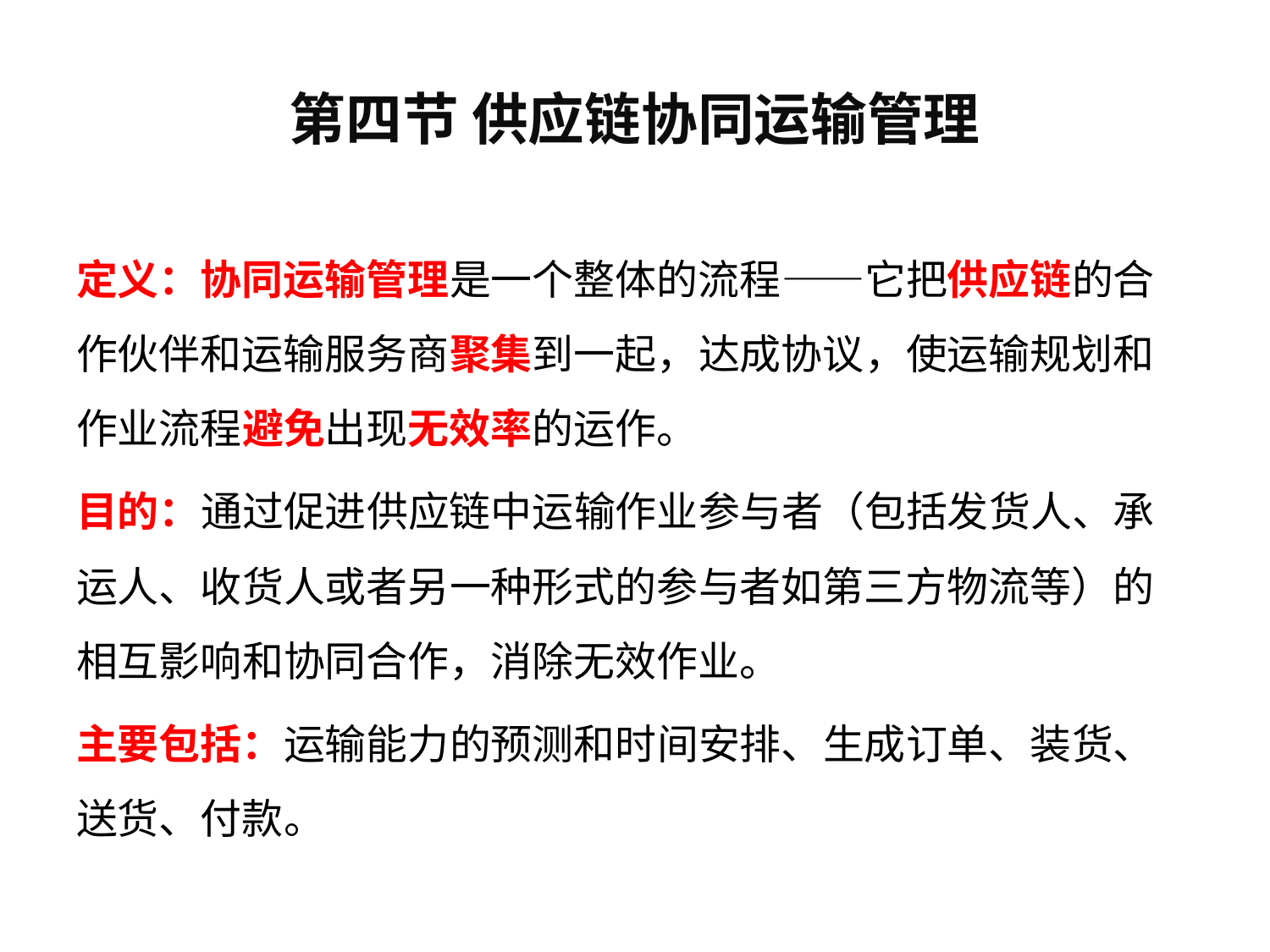

# 第四节 供应链协同运输管理
定义：协同运输管理是一个整体的流程——它把供应链的合作伙伴和运输服务商聚集到一起，达成协议，使运输规划和作业流程避免出现无效率的运作。
目的：通过促进供应链中运输作业参与者（包括发货人、承运人、收货人或者另一种形式的参与者如第三方物流等）的相互影响和协同合作，消除无效作业。
主要包括：运输能力的预测和时间安排、生成订单、装货、送货、付款。